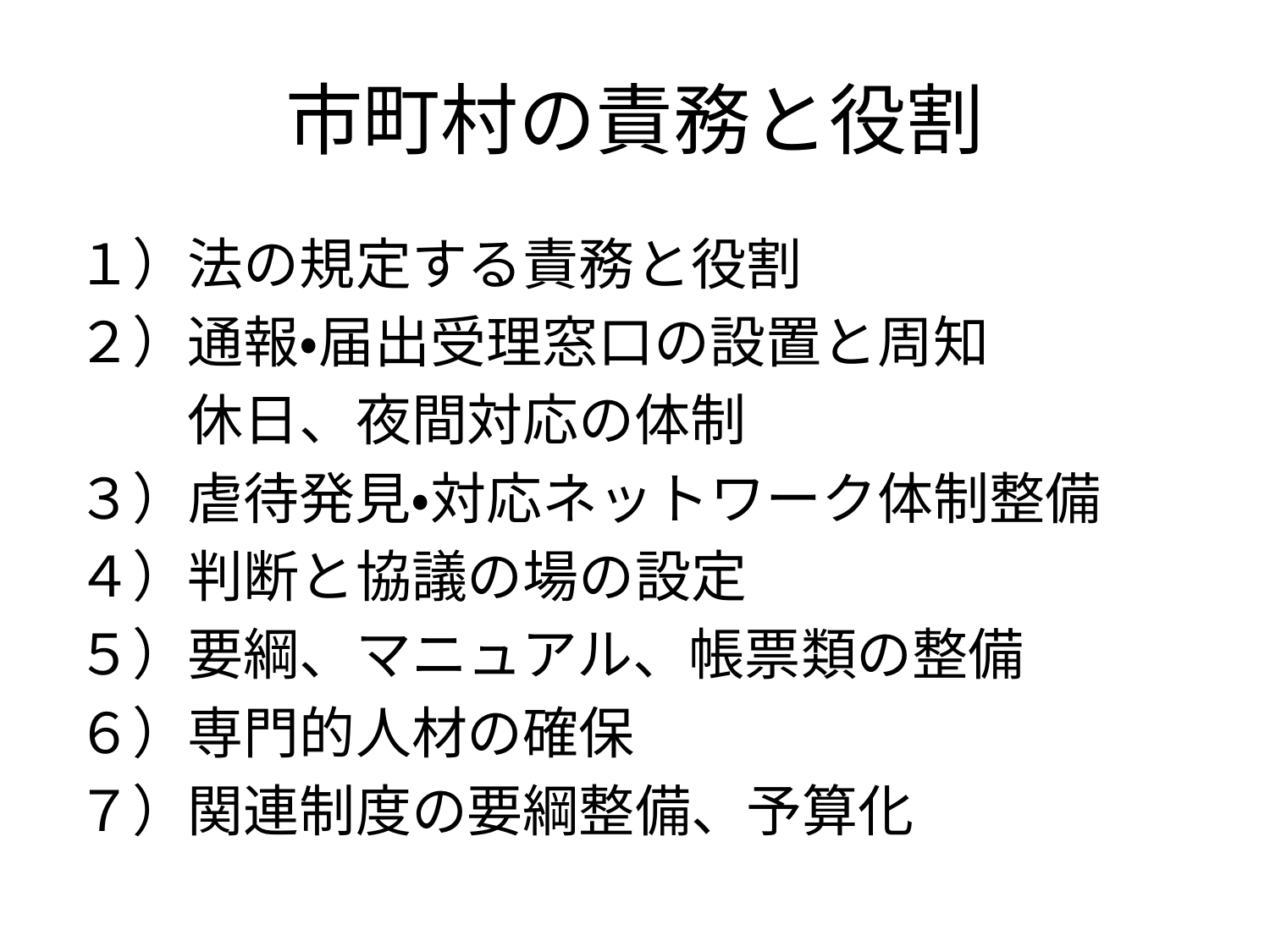

# 市町村の責務と役割
１）法の規定する責務と役割
２）通報・届出受理窓口の設置と周知
　　休日、夜間対応の体制
３）虐待発見・対応ネットワーク体制整備
４）判断と協議の場の設定
５）要綱、マニュアル、帳票類の整備
６）専門的人材の確保
７）関連制度の要綱整備、予算化